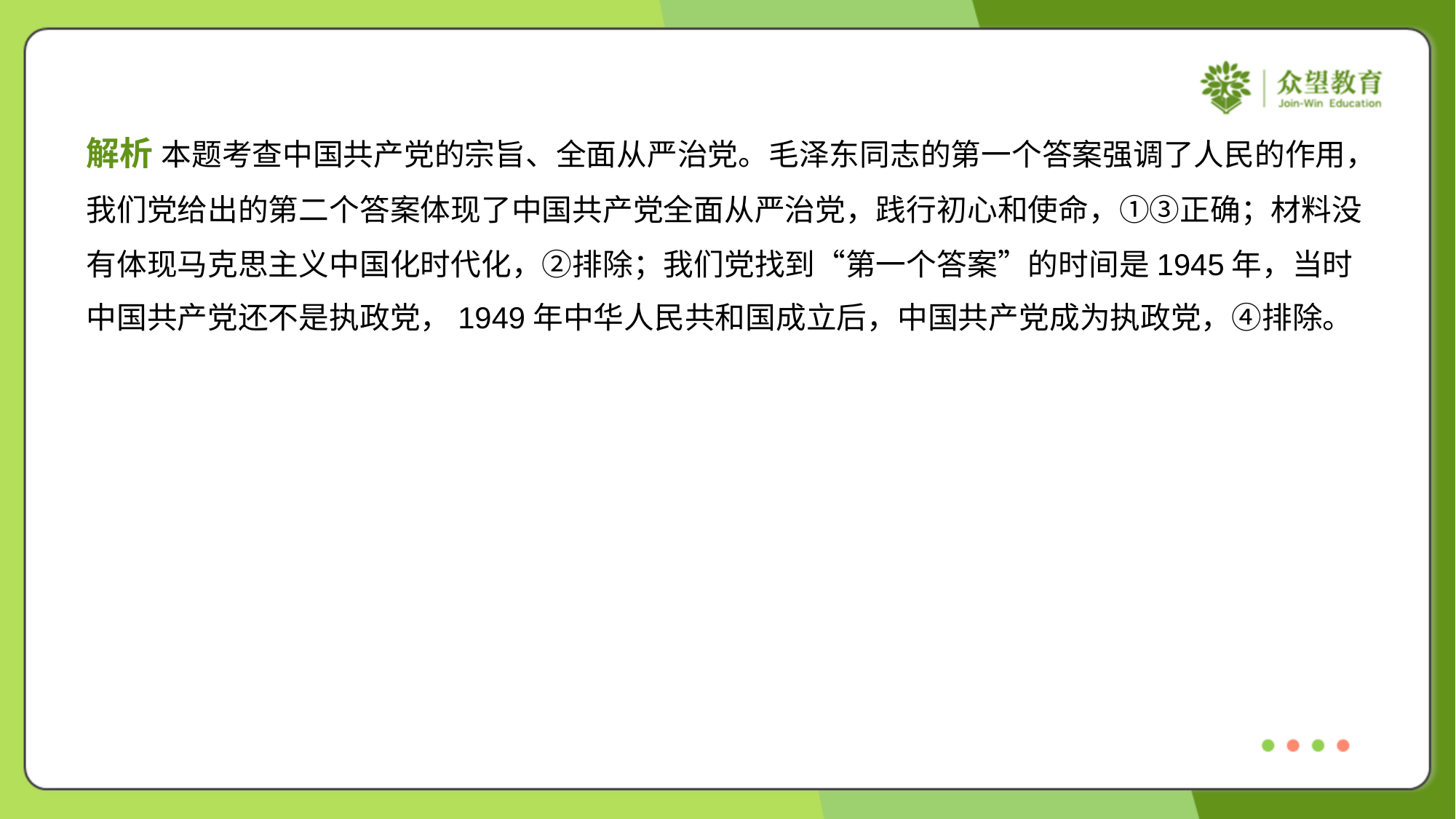

解析 本题考查中国共产党的宗旨、全面从严治党。毛泽东同志的第一个答案强调了人民的作用，
我们党给出的第二个答案体现了中国共产党全面从严治党，践行初心和使命，①③正确；材料没
有体现马克思主义中国化时代化，②排除；我们党找到“第一个答案”的时间是1945年，当时
中国共产党还不是执政党，1949年中华人民共和国成立后，中国共产党成为执政党，④排除。